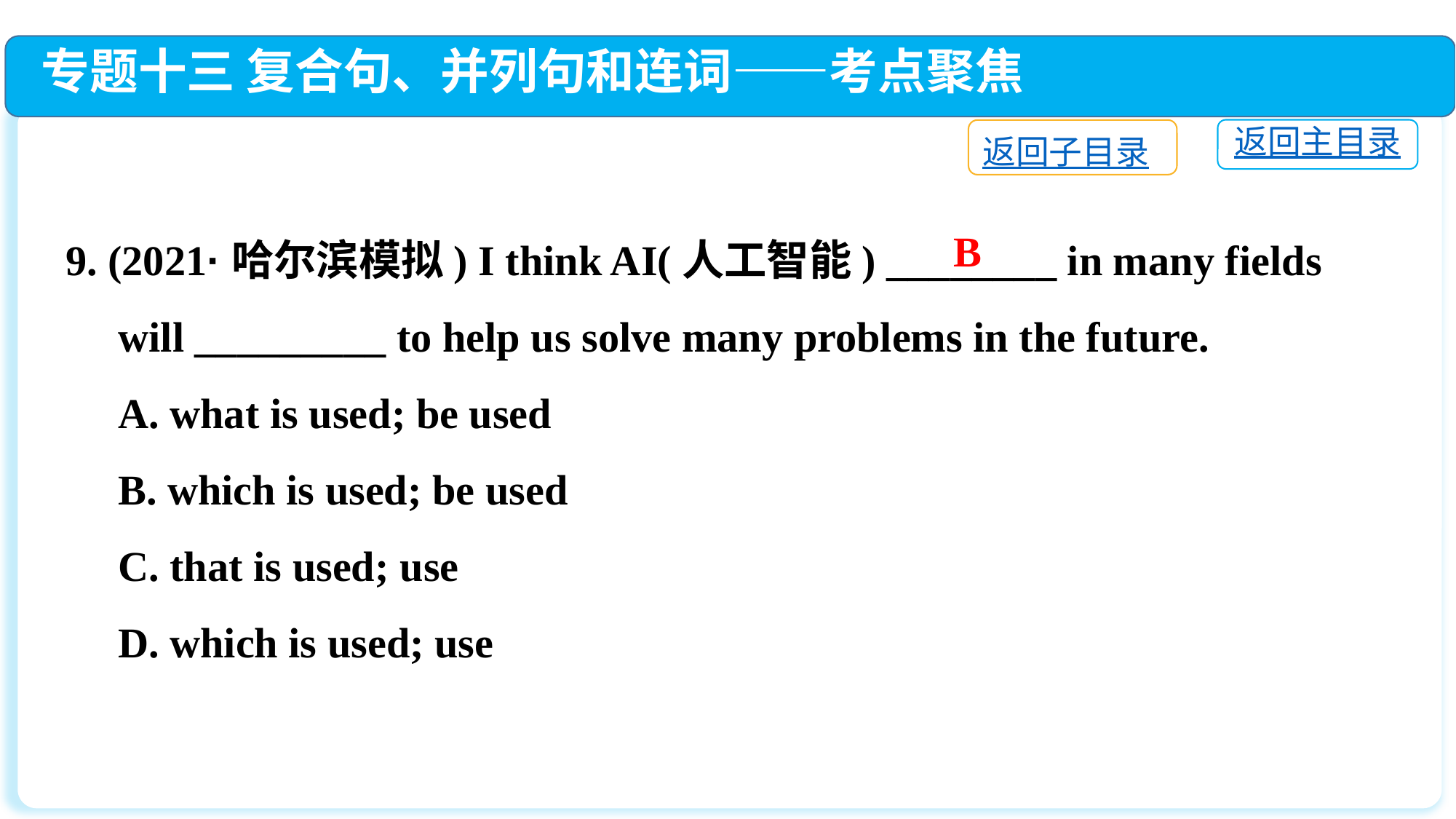

专题十三 复合句、并列句和连词——考点聚焦

返回主目录

返回子目录
9. (2021·哈尔滨模拟) I think AI(人工智能) ________ in many fields
     will _________ to help us solve many problems in the future.
     A. what is used; be used
     B. which is used; be used
     C. that is used; use
     D. which is used; use
B